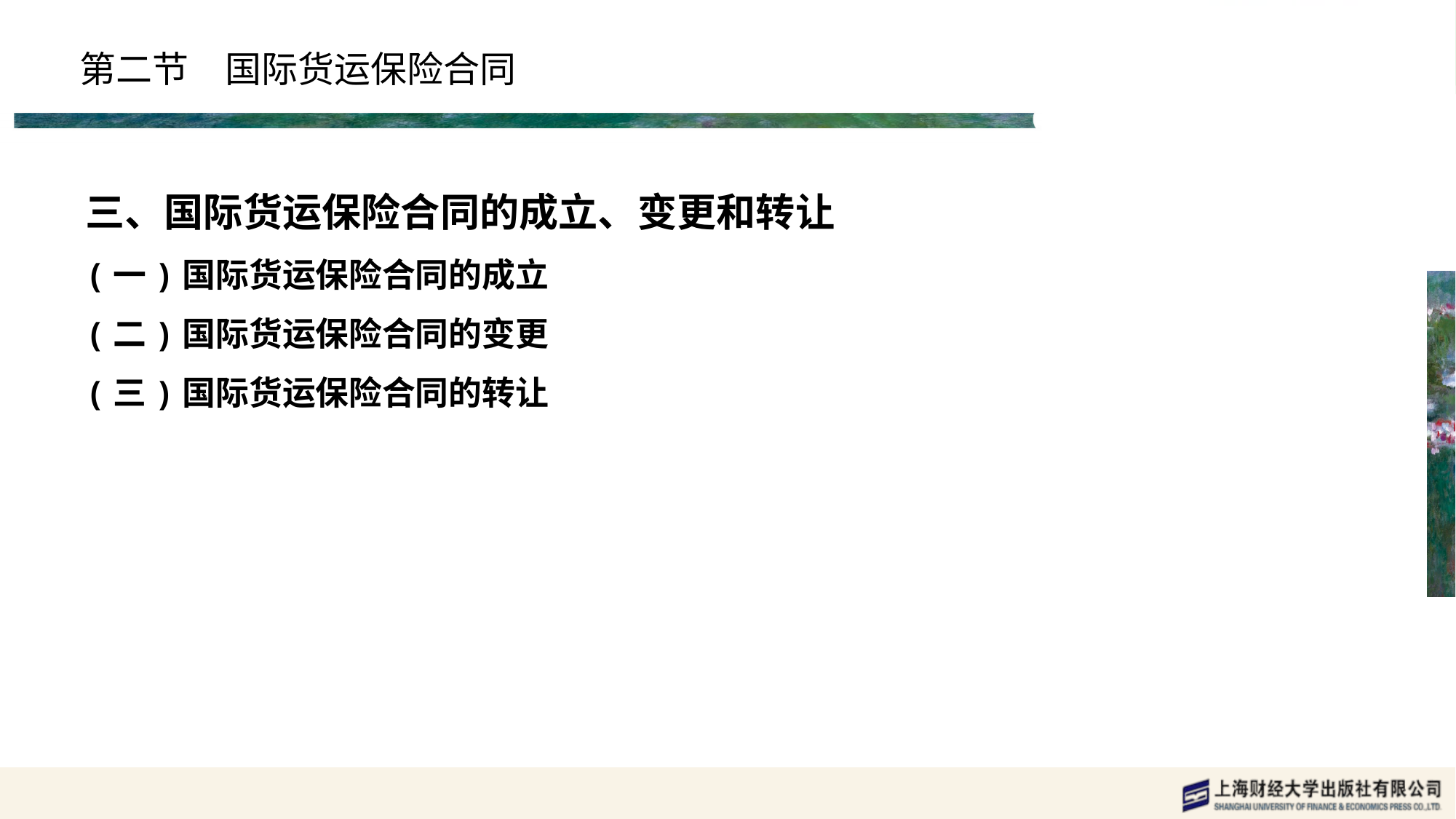

# 第二节　国际货运保险合同
三、国际货运保险合同的成立、变更和转让
(一)国际货运保险合同的成立
(二)国际货运保险合同的变更
(三)国际货运保险合同的转让